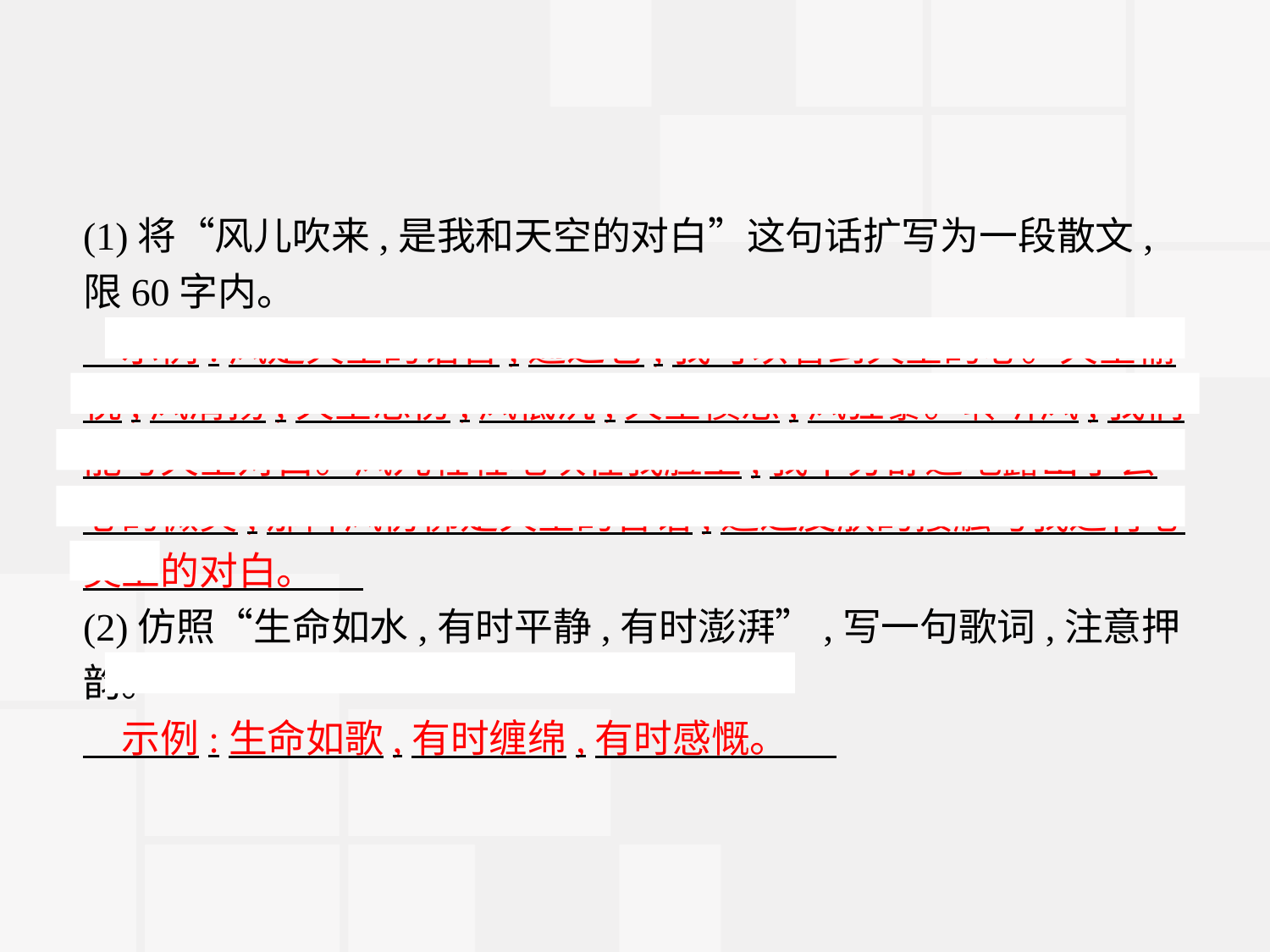

(1)将“风儿吹来,是我和天空的对白”这句话扩写为一段散文,限60字内。
　示例:风是天空的语言,通过它,我可以看到天空的心。天空愉悦,风清扬;天空悲伤,风低沉;天空愤怒,风狂暴。聆听风,我们能与天空对白。风儿轻轻地吹在我脸上,我十分舒适地露出了会心的微笑,那阵风仿佛是天空的言语,通过皮肤的接触与我进行心灵上的对白。
(2)仿照“生命如水,有时平静,有时澎湃”,写一句歌词,注意押韵。
　示例:生命如歌,有时缠绵,有时感慨。